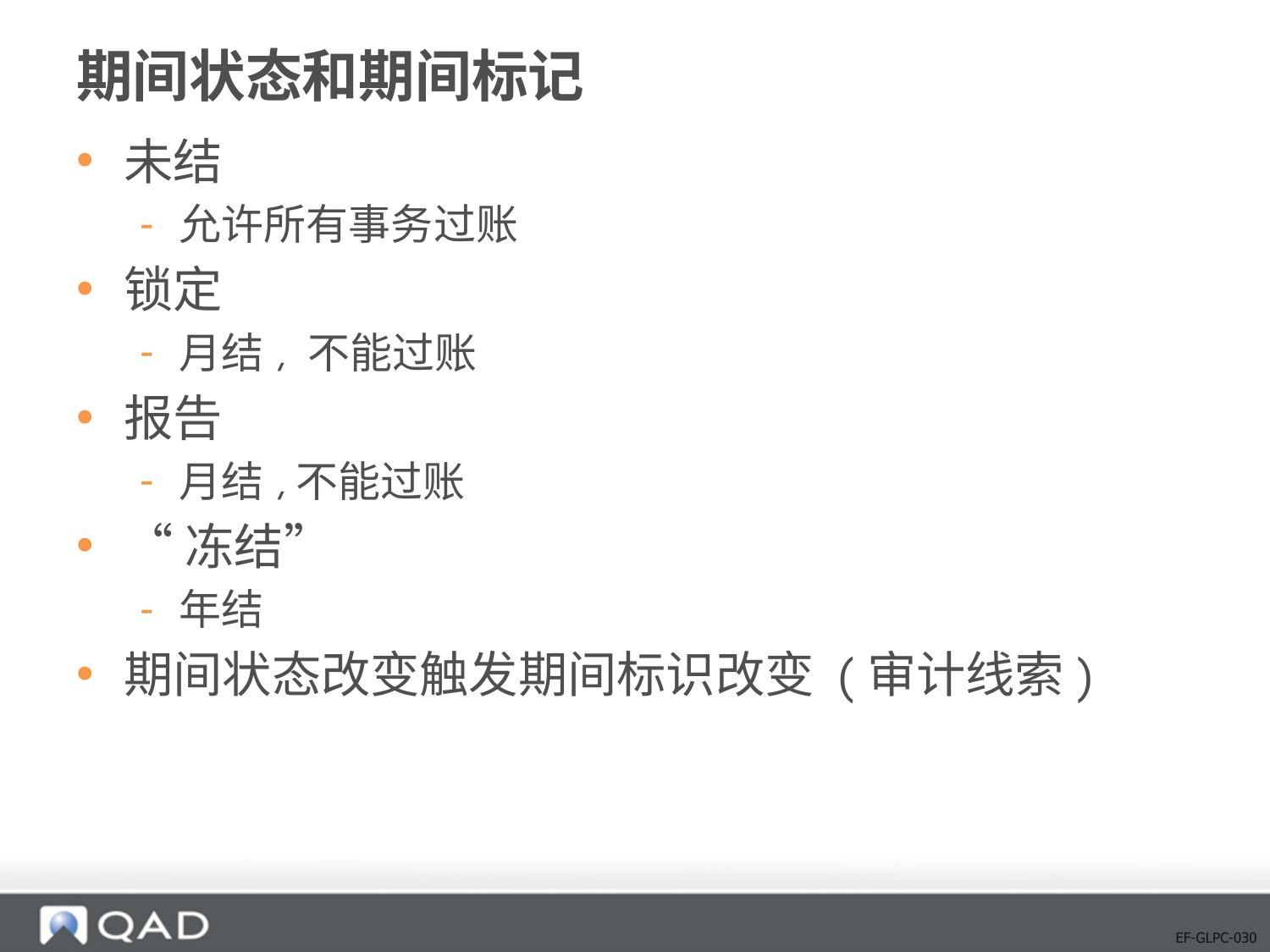

# 期间状态和期间标记
未结
允许所有事务过账
锁定
月结, 不能过账
报告
月结,不能过账
“冻结”
年结
期间状态改变触发期间标识改变 (审计线索)
EF-GLPC-030